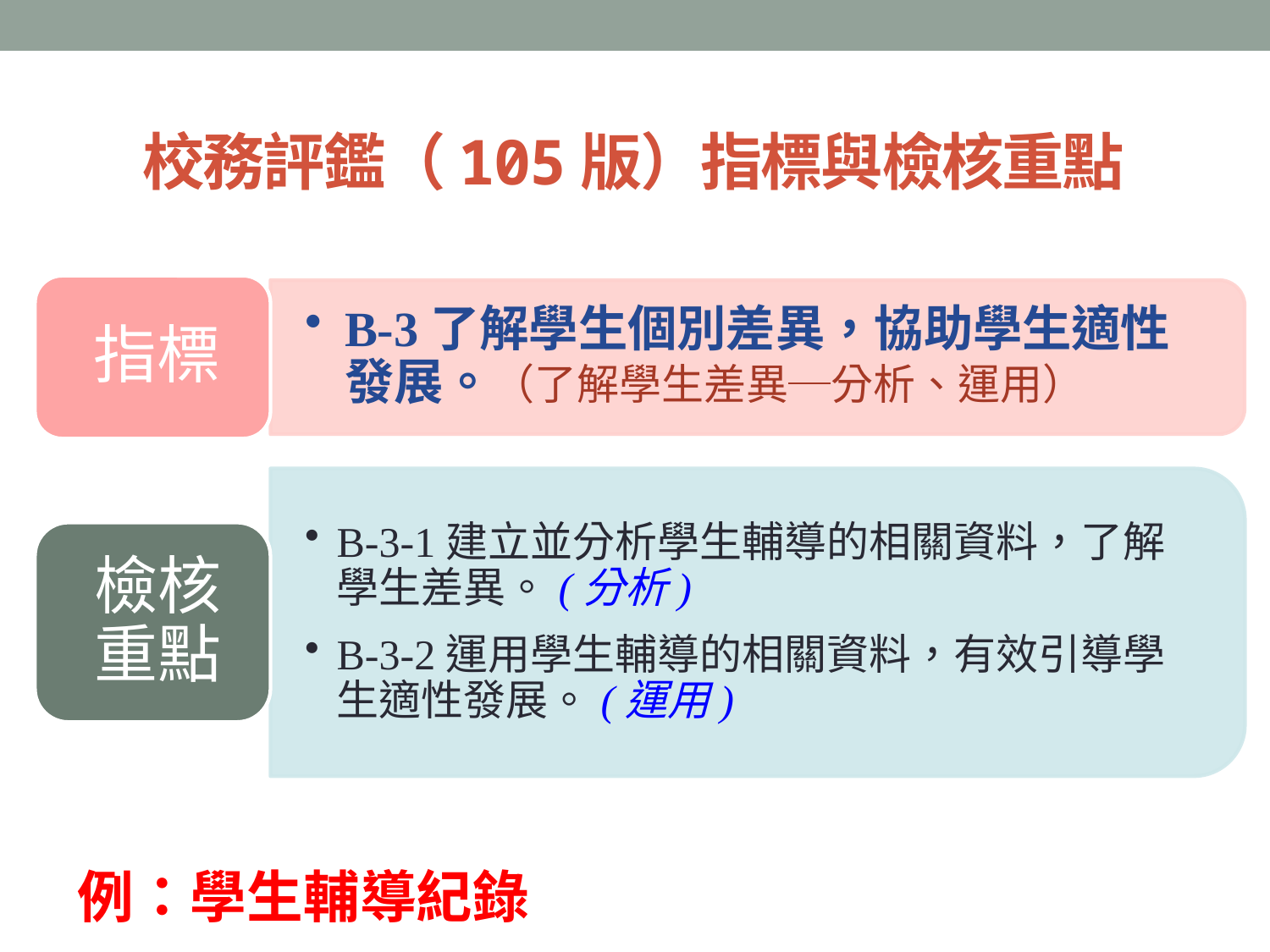

# 校務評鑑（105版）指標與檢核重點
B-3了解學生個別差異，協助學生適性發展。（了解學生差異─分析、運用）
指標
B-3-1建立並分析學生輔導的相關資料，了解學生差異。(分析)
B-3-2運用學生輔導的相關資料，有效引導學生適性發展。(運用)
檢核重點
例：學生輔導紀錄